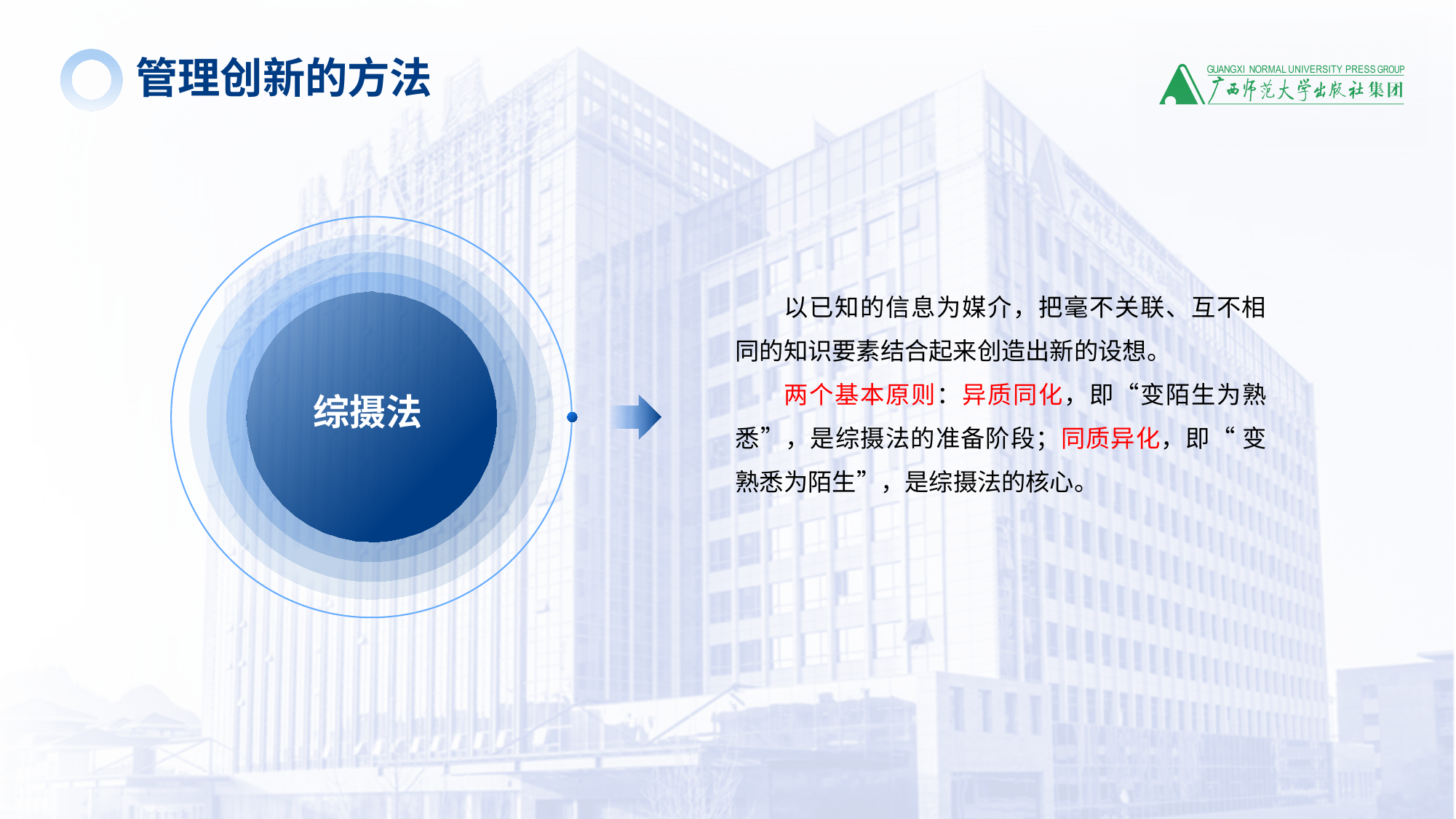

管理创新的方法

以已知的信息为媒介，把毫不关联、互不相同的知识要素结合起来创造出新的设想。
两个基本原则：异质同化，即“变陌生为熟悉”，是综摄法的准备阶段；同质异化，即“ 变熟悉为陌生”，是综摄法的核心。

综摄法